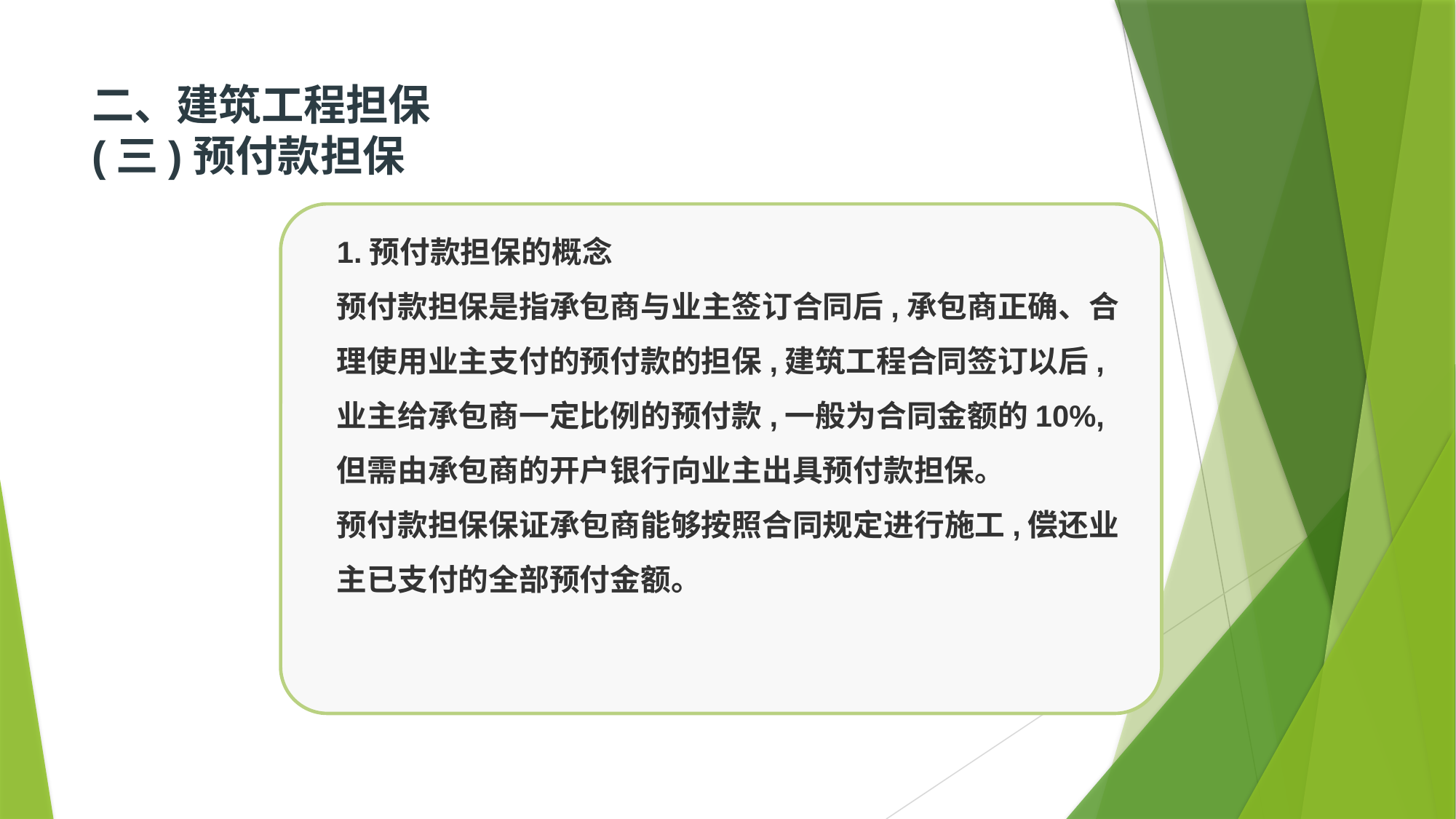

# 二、建筑工程担保 (三)预付款担保

1.预付款担保的概念
预付款担保是指承包商与业主签订合同后,承包商正确、合理使用业主支付的预付款的担保,建筑工程合同签订以后,业主给承包商一定比例的预付款,一般为合同金额的10%,但需由承包商的开户银行向业主出具预付款担保。
预付款担保保证承包商能够按照合同规定进行施工,偿还业主已支付的全部预付金额。